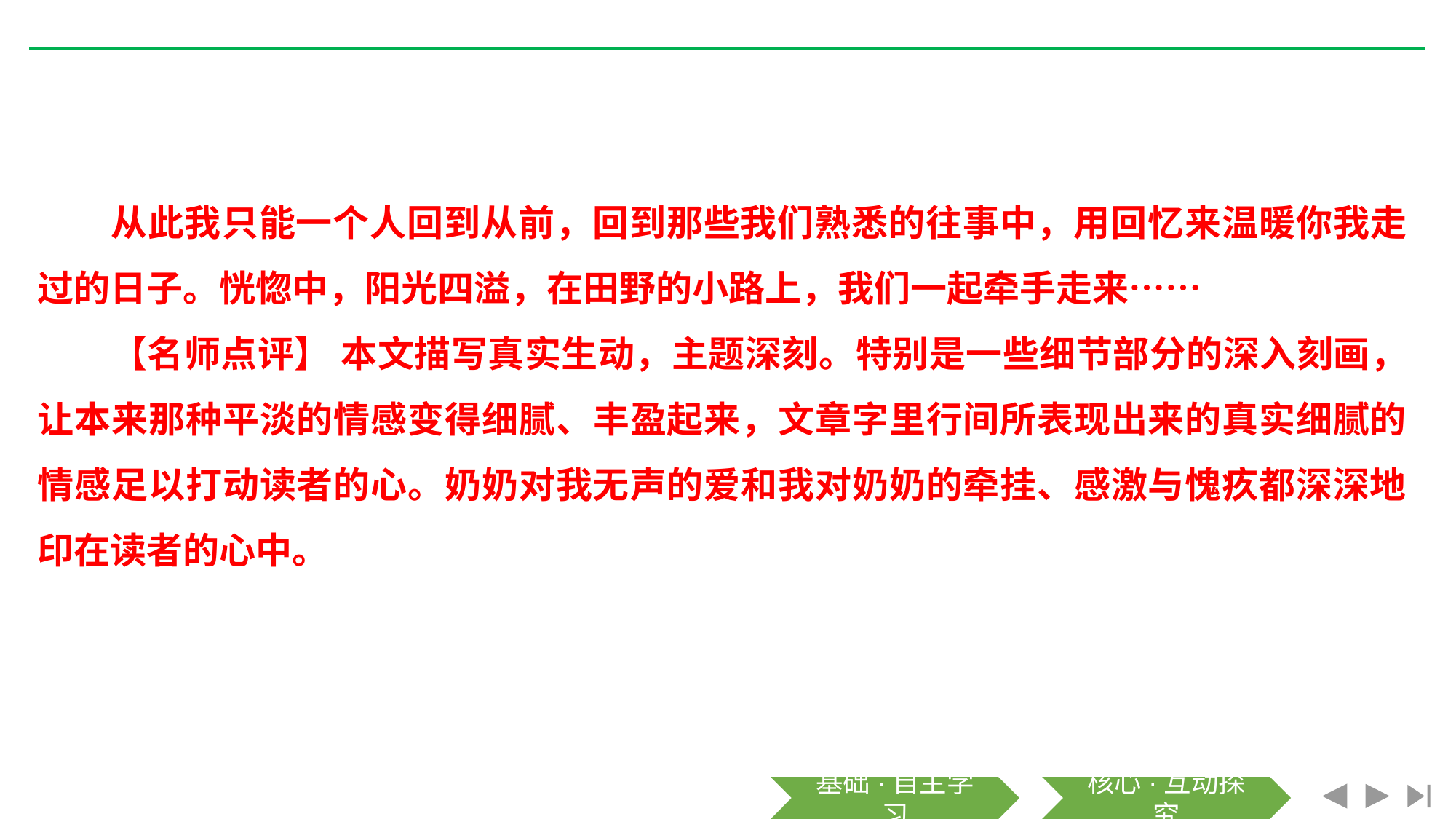

从此我只能一个人回到从前，回到那些我们熟悉的往事中，用回忆来温暖你我走过的日子。恍惚中，阳光四溢，在田野的小路上，我们一起牵手走来……
【名师点评】 本文描写真实生动，主题深刻。特别是一些细节部分的深入刻画，让本来那种平淡的情感变得细腻、丰盈起来，文章字里行间所表现出来的真实细腻的情感足以打动读者的心。奶奶对我无声的爱和我对奶奶的牵挂、感激与愧疚都深深地印在读者的心中。